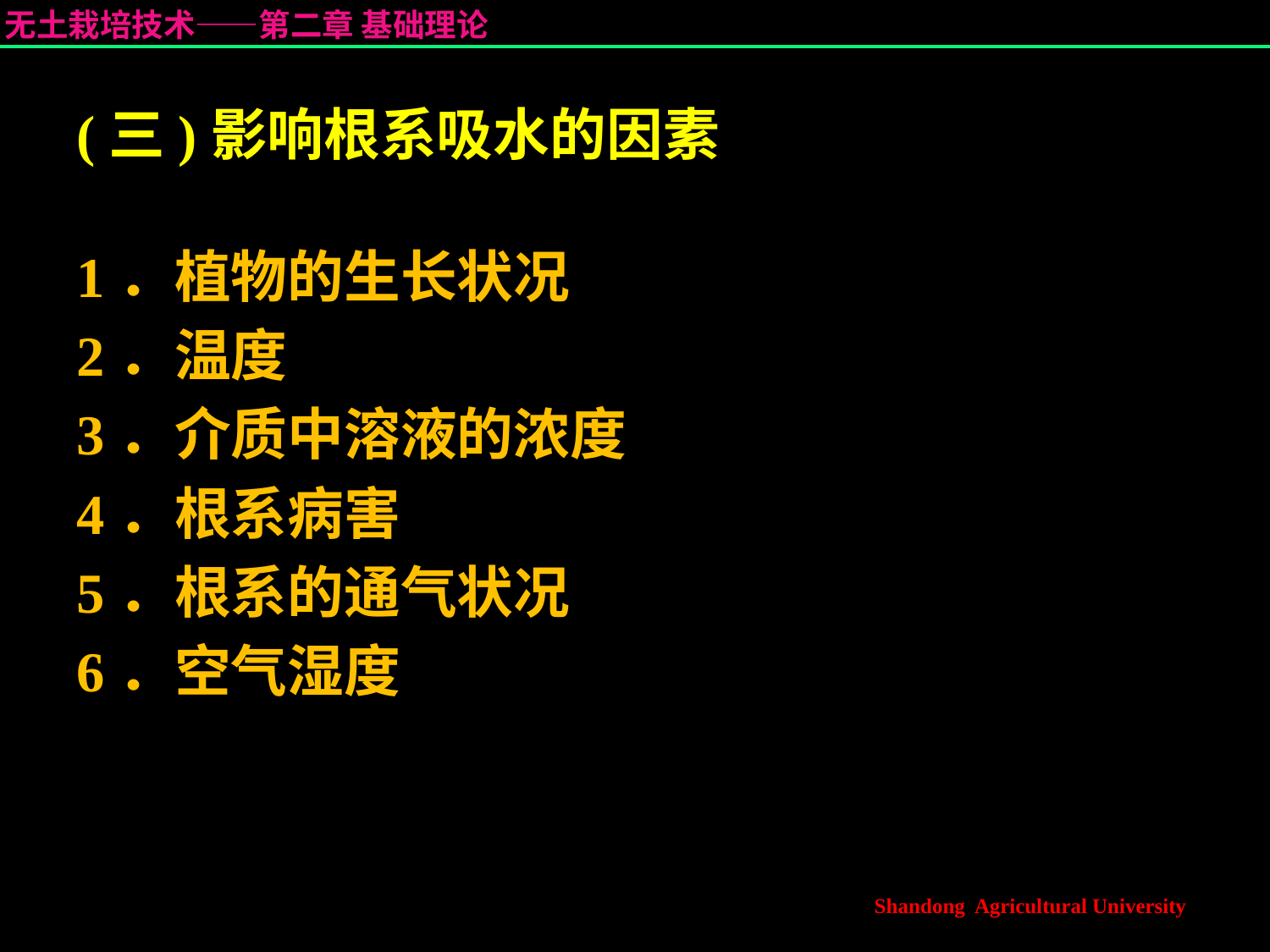

# (三)影响根系吸水的因素
1．植物的生长状况
2．温度
3．介质中溶液的浓度
4．根系病害
5．根系的通气状况
6．空气湿度